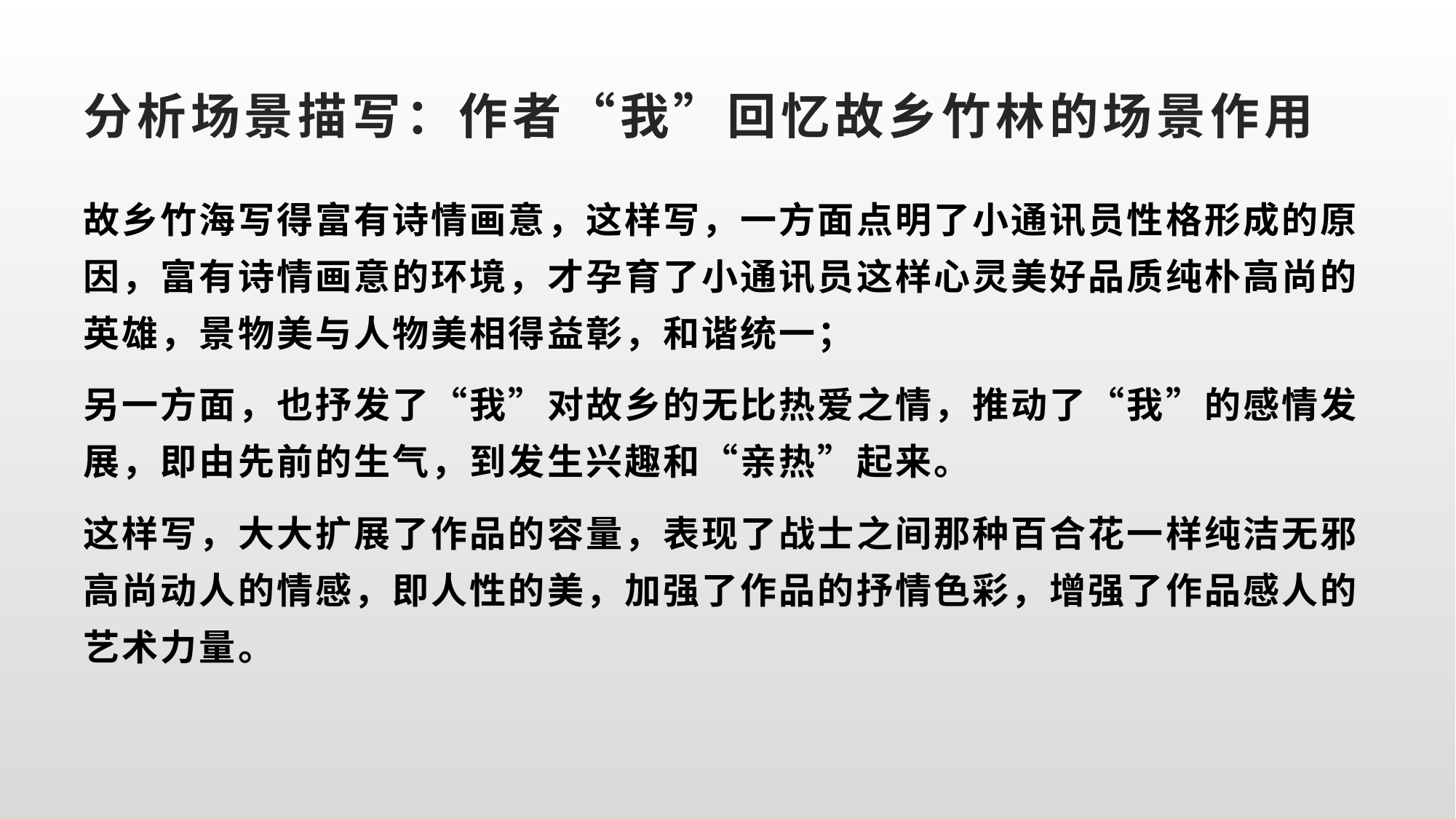

# 分析场景描写：作者“我”回忆故乡竹林的场景作用
故乡竹海写得富有诗情画意，这样写，一方面点明了小通讯员性格形成的原因，富有诗情画意的环境，才孕育了小通讯员这样心灵美好品质纯朴高尚的英雄，景物美与人物美相得益彰，和谐统一；
另一方面，也抒发了“我”对故乡的无比热爱之情，推动了“我”的感情发展，即由先前的生气，到发生兴趣和“亲热”起来。
这样写，大大扩展了作品的容量，表现了战士之间那种百合花一样纯洁无邪高尚动人的情感，即人性的美，加强了作品的抒情色彩，增强了作品感人的艺术力量。